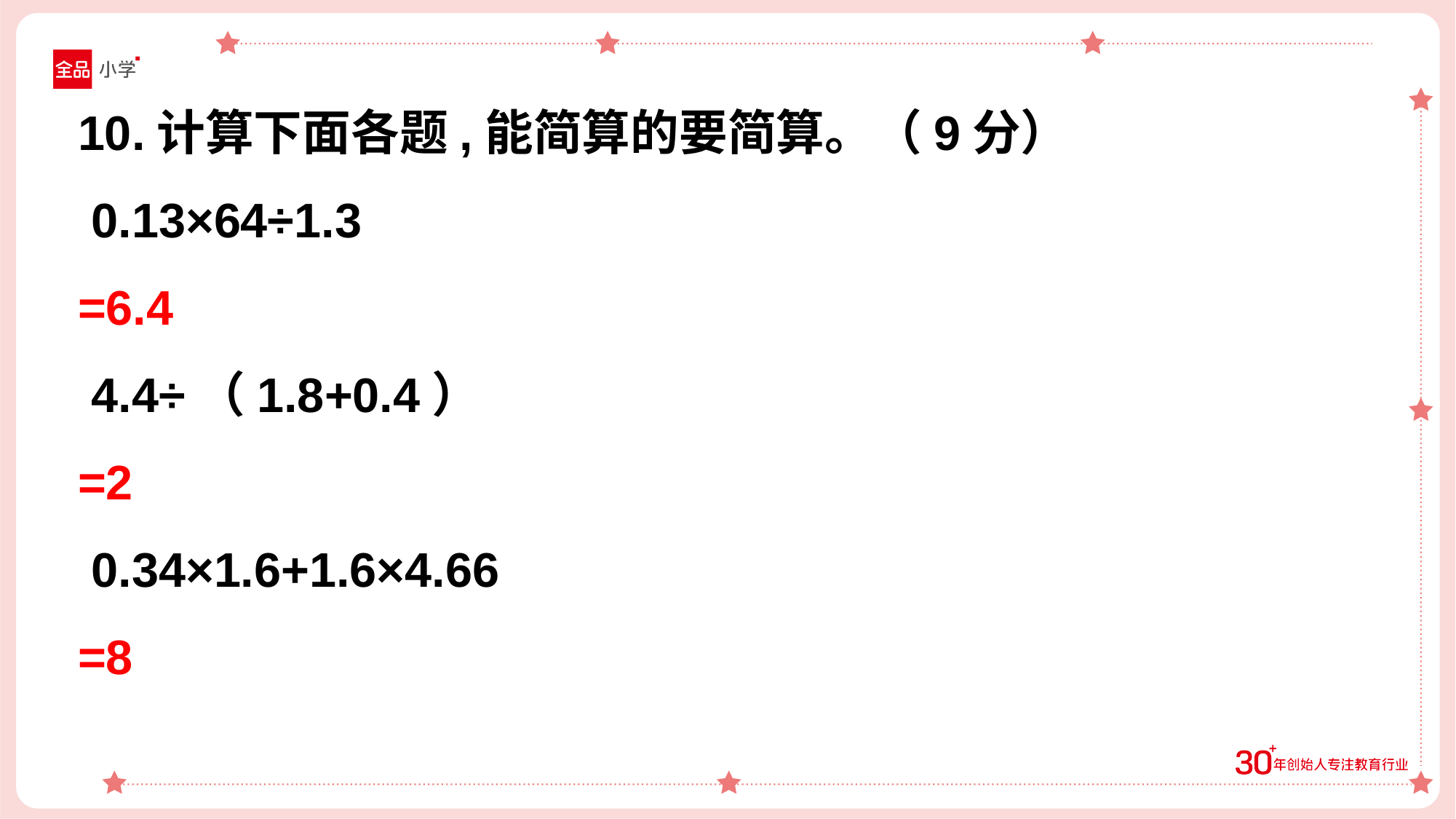

10.计算下面各题,能简算的要简算。（9分）
 0.13×64÷1.3
=6.4
 4.4÷（1.8+0.4）
=2
 0.34×1.6+1.6×4.66
=8